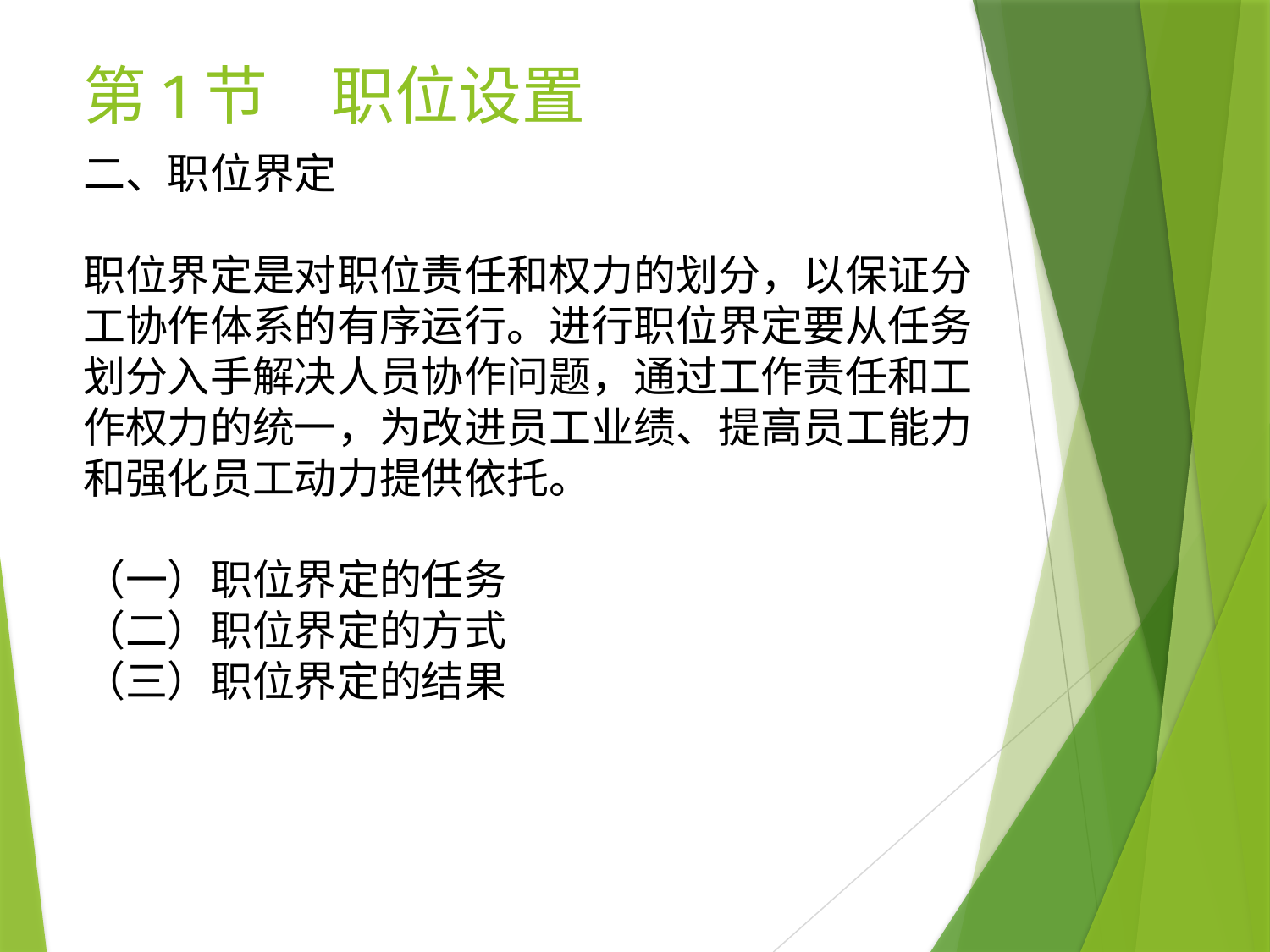

# 第1节　职位设置
二、职位界定

职位界定是对职位责任和权力的划分，以保证分工协作体系的有序运行。进行职位界定要从任务划分入手解决人员协作问题，通过工作责任和工作权力的统一，为改进员工业绩、提高员工能力和强化员工动力提供依托。

（一）职位界定的任务
（二）职位界定的方式
（三）职位界定的结果